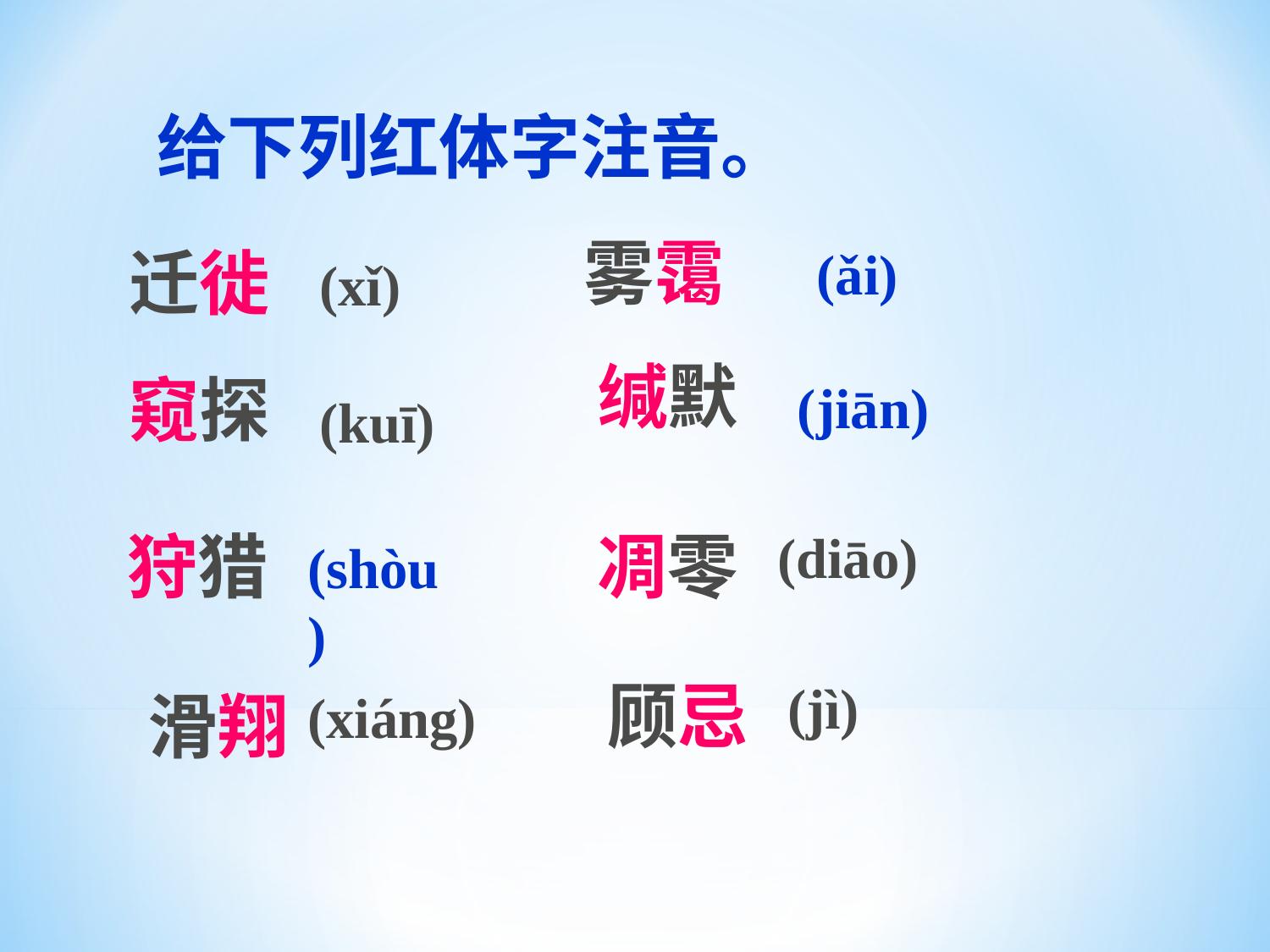

给下列红体字注音。
雾霭
迁徙
(ǎi)
(xǐ)
缄默
窥探
(jiān)
(kuī)
狩猎
凋零
(diāo)
(shòu)
顾忌
(jì)
滑翔
(xiáng)